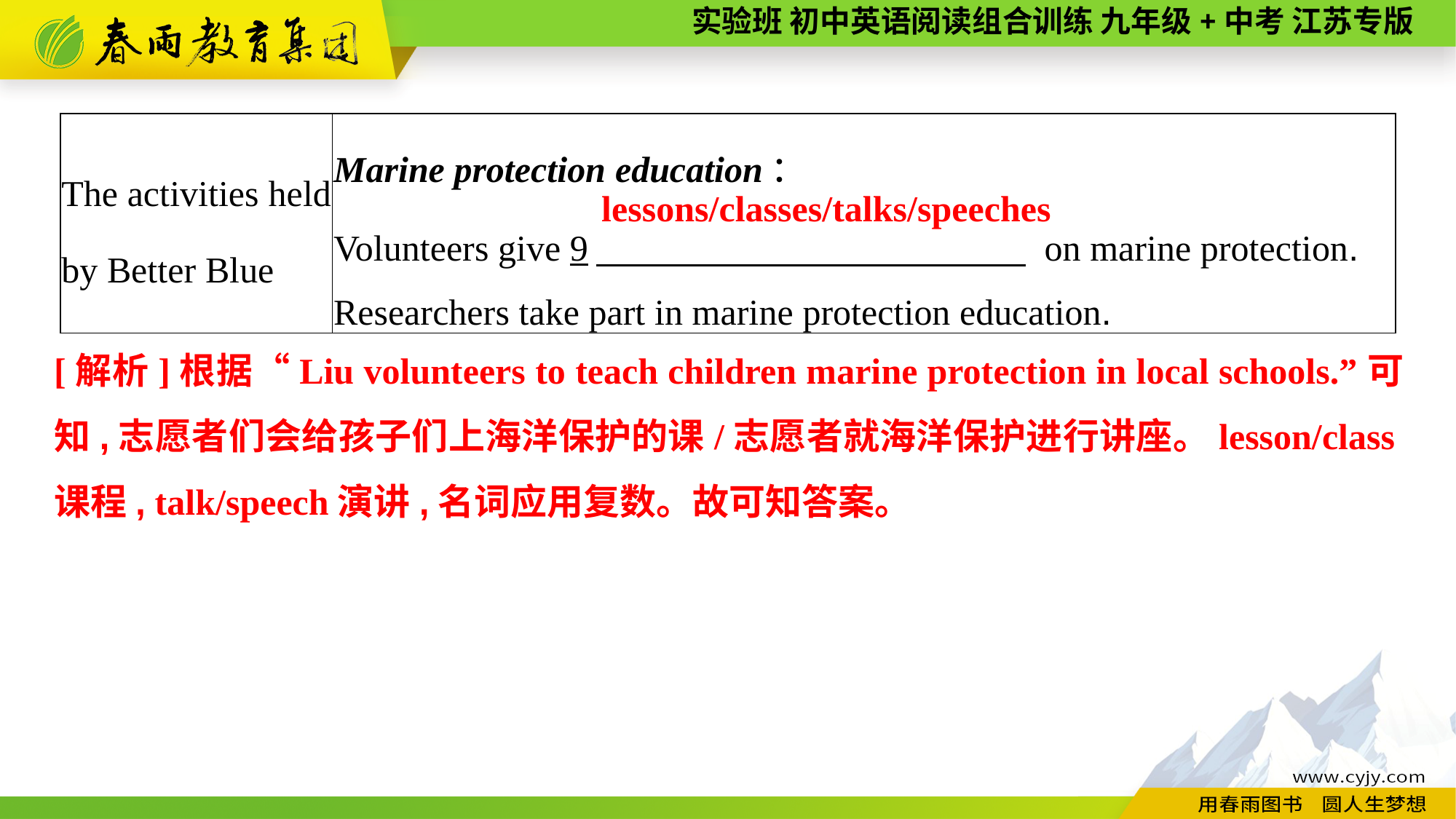

| The activities held by Better Blue | Marine protection education： Volunteers give 9　 on marine protection. Researchers take part in marine protection education. |
| --- | --- |
lessons/classes/talks/speeches
[解析]根据“Liu volunteers to teach children marine protection in local schools.”可知,志愿者们会给孩子们上海洋保护的课/志愿者就海洋保护进行讲座。lesson/class课程, talk/speech演讲,名词应用复数。故可知答案。